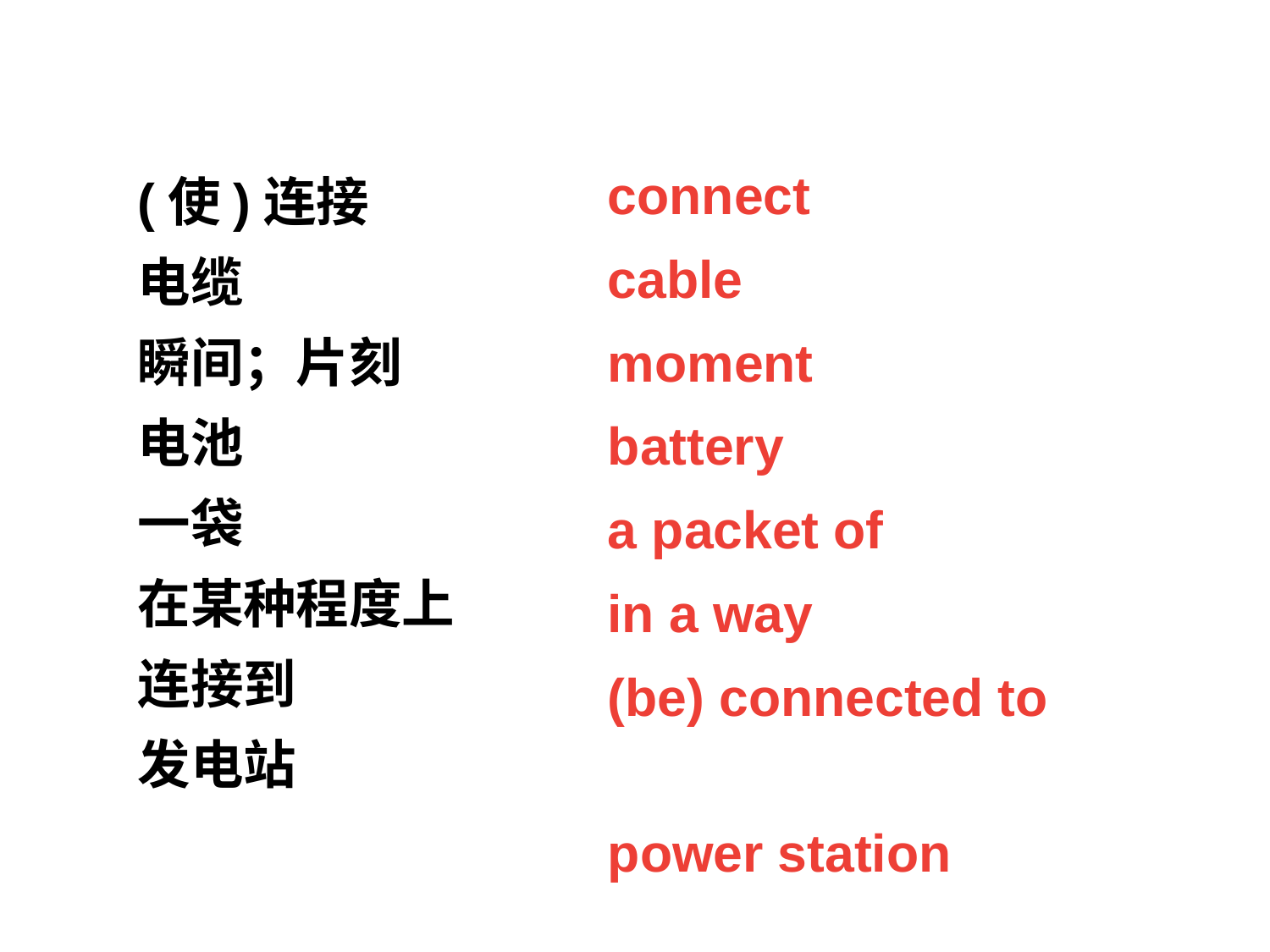

connect
cable
moment
battery
a packet of
in a way
(be) connected to
power station
(使)连接
电缆
瞬间；片刻
电池
一袋
在某种程度上
连接到
发电站